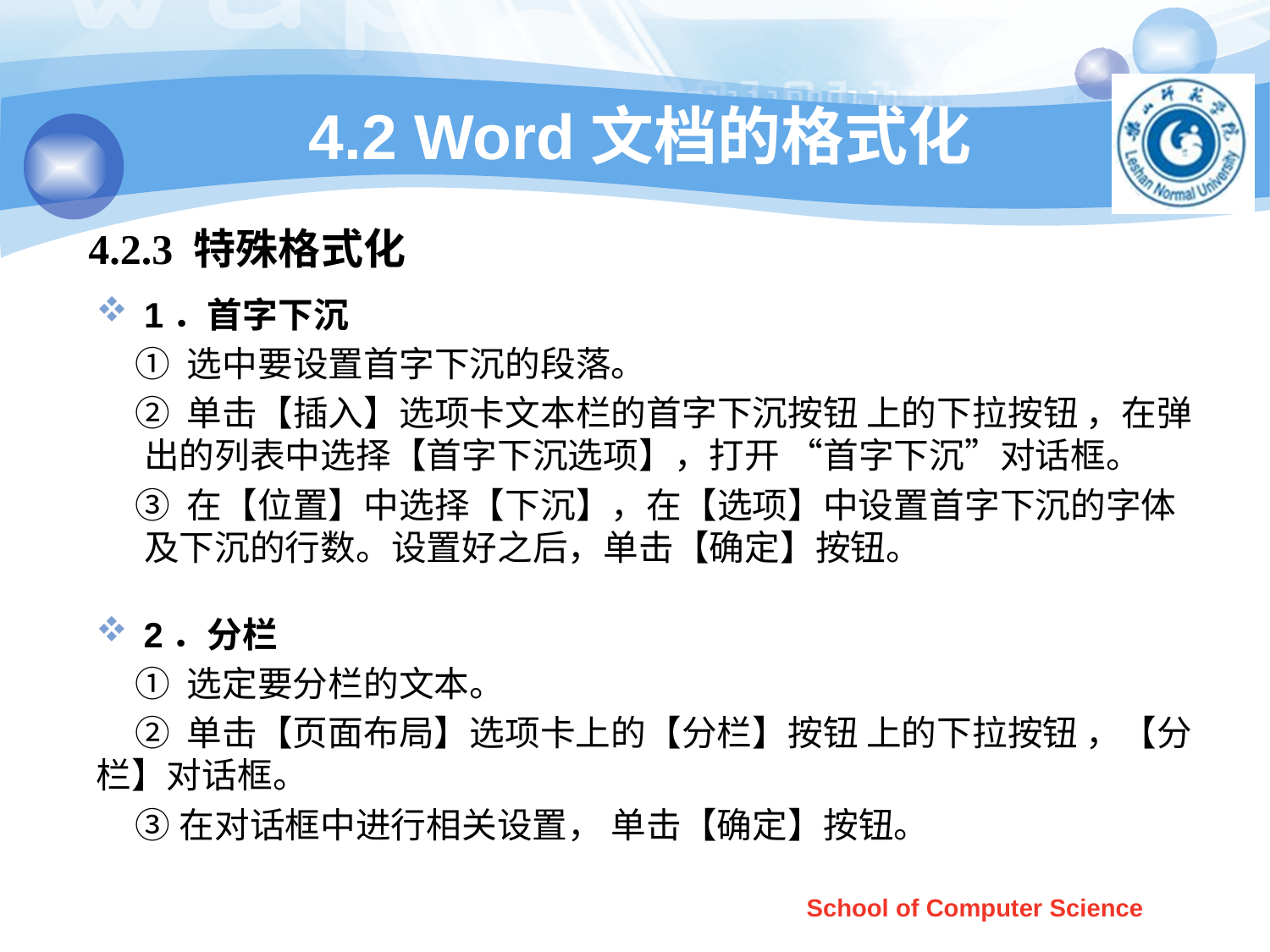

# 4.2 Word文档的格式化
4.2.3 特殊格式化
1．首字下沉
     ① 选中要设置首字下沉的段落。
     ② 单击【插入】选项卡文本栏的首字下沉按钮 上的下拉按钮 ，在弹出的列表中选择【首字下沉选项】，打开 “首字下沉”对话框。
     ③ 在【位置】中选择【下沉】，在【选项】中设置首字下沉的字体及下沉的行数。设置好之后，单击【确定】按钮。

2．分栏
     ① 选定要分栏的文本。
     ② 单击【页面布局】选项卡上的【分栏】按钮 上的下拉按钮 ，【分栏】对话框。
     ③在对话框中进行相关设置， 单击【确定】按钮。
School of Computer Science